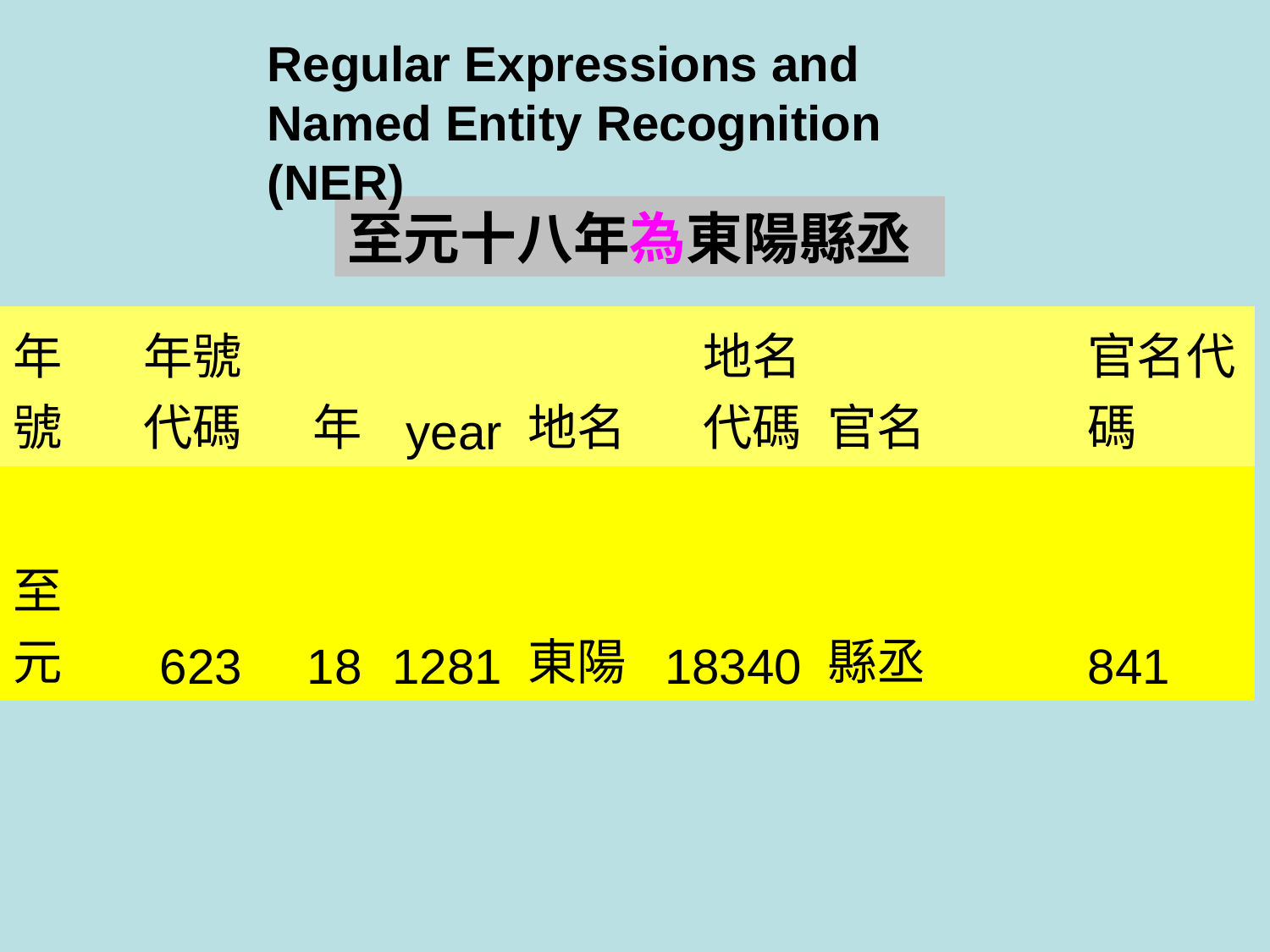

Regular Expressions and Named Entity Recognition (NER)
至元十八年為東陽縣丞
| 年號 | 年號代碼 | 年 | year | 地名 | 地名代碼 | 官名 | 官名代碼 |
| --- | --- | --- | --- | --- | --- | --- | --- |
| 至元 | 623 | 18 | 1281 | 東陽 | 18340 | 縣丞 | 841 |